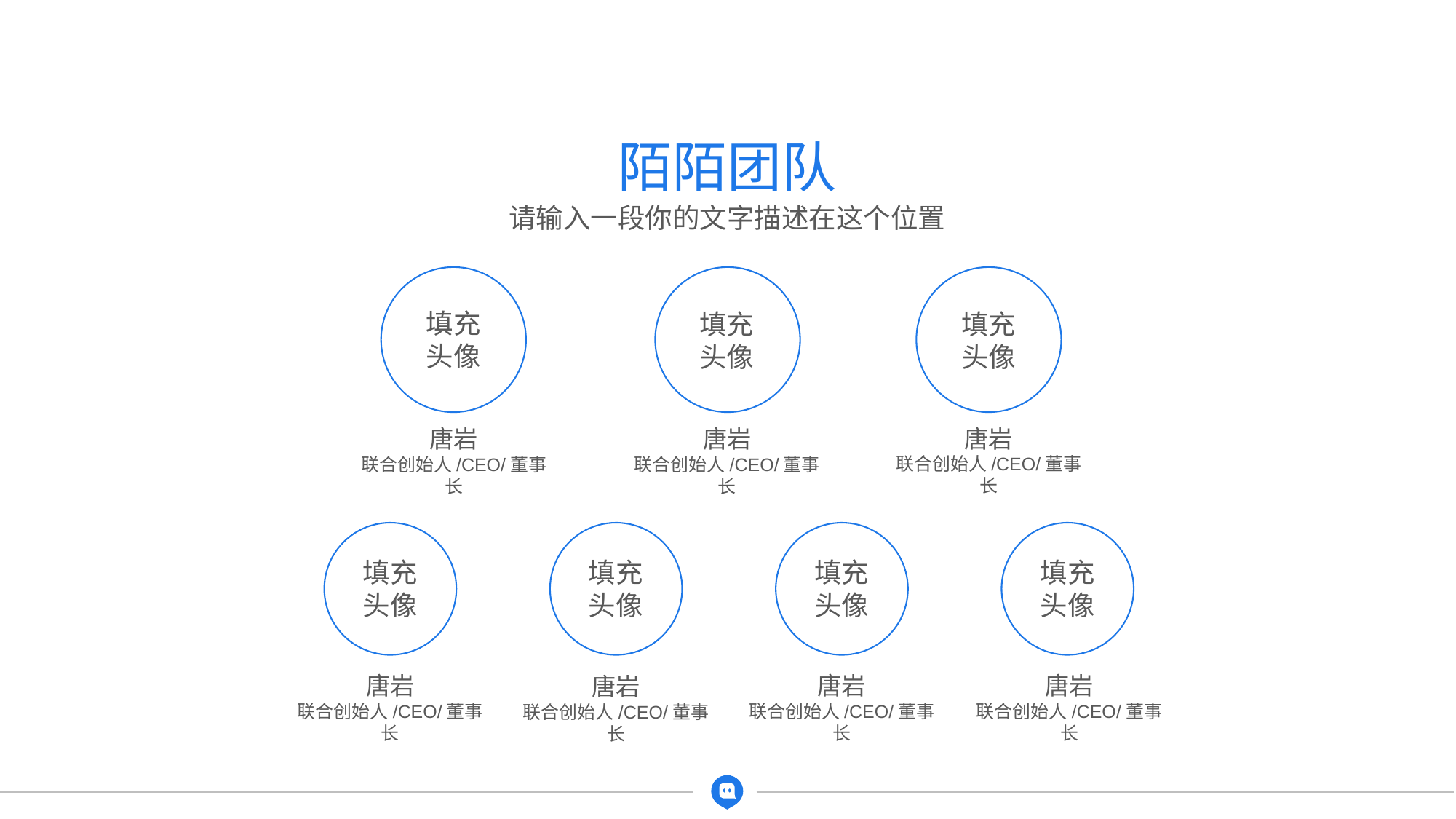

陌陌团队
请输入一段你的文字描述在这个位置

填充
头像

填充
头像

填充
头像
唐岩
联合创始人/CEO/董事长
唐岩
联合创始人/CEO/董事长
唐岩
联合创始人/CEO/董事长

填充
头像

填充
头像

填充
头像

填充
头像
唐岩
联合创始人/CEO/董事长
唐岩
联合创始人/CEO/董事长
唐岩
联合创始人/CEO/董事长
唐岩
联合创始人/CEO/董事长